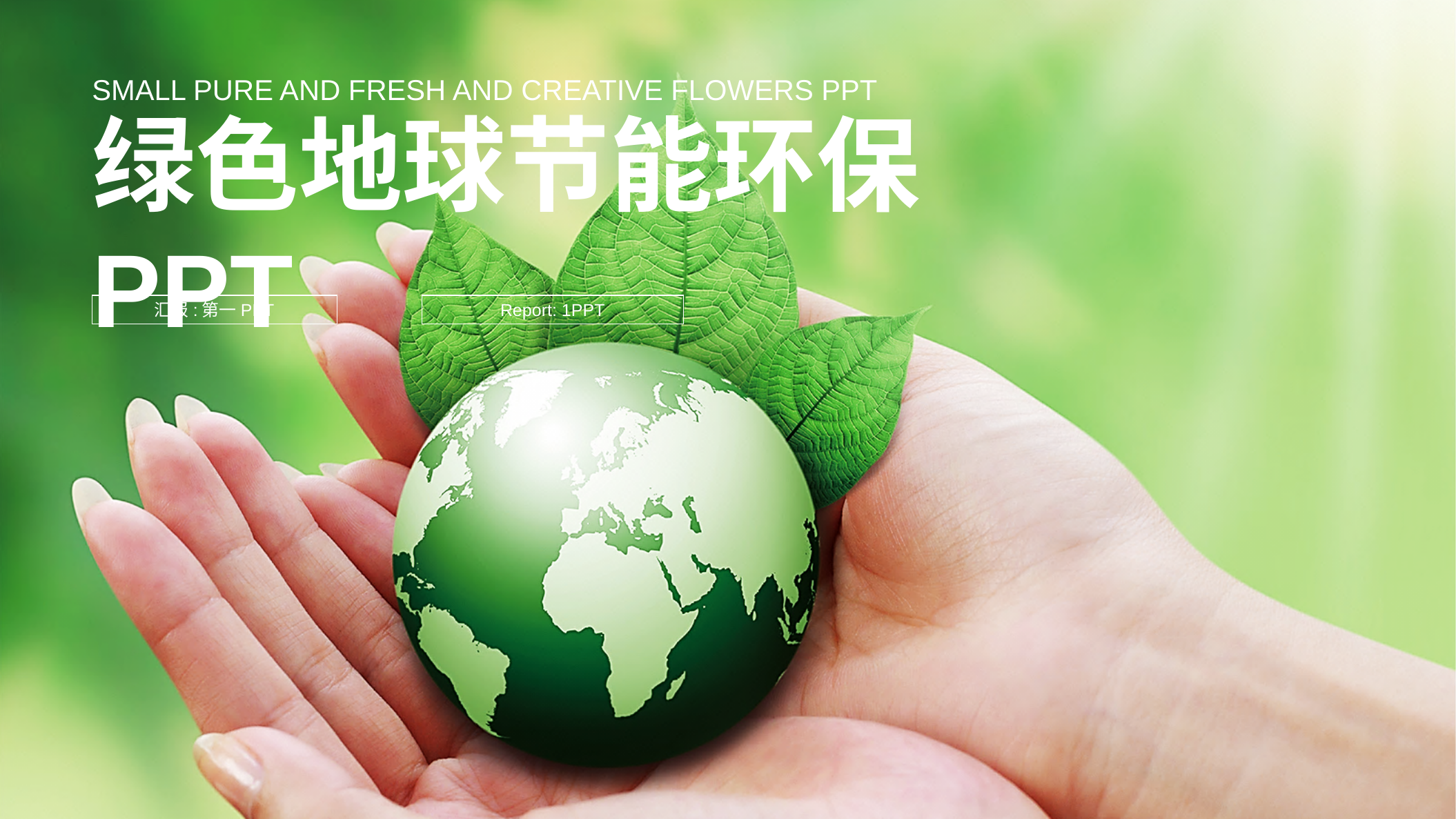

SMALL PURE AND FRESH AND CREATIVE FLOWERS PPT
绿色地球节能环保PPT
汇报:第一PPT
Report: 1PPT